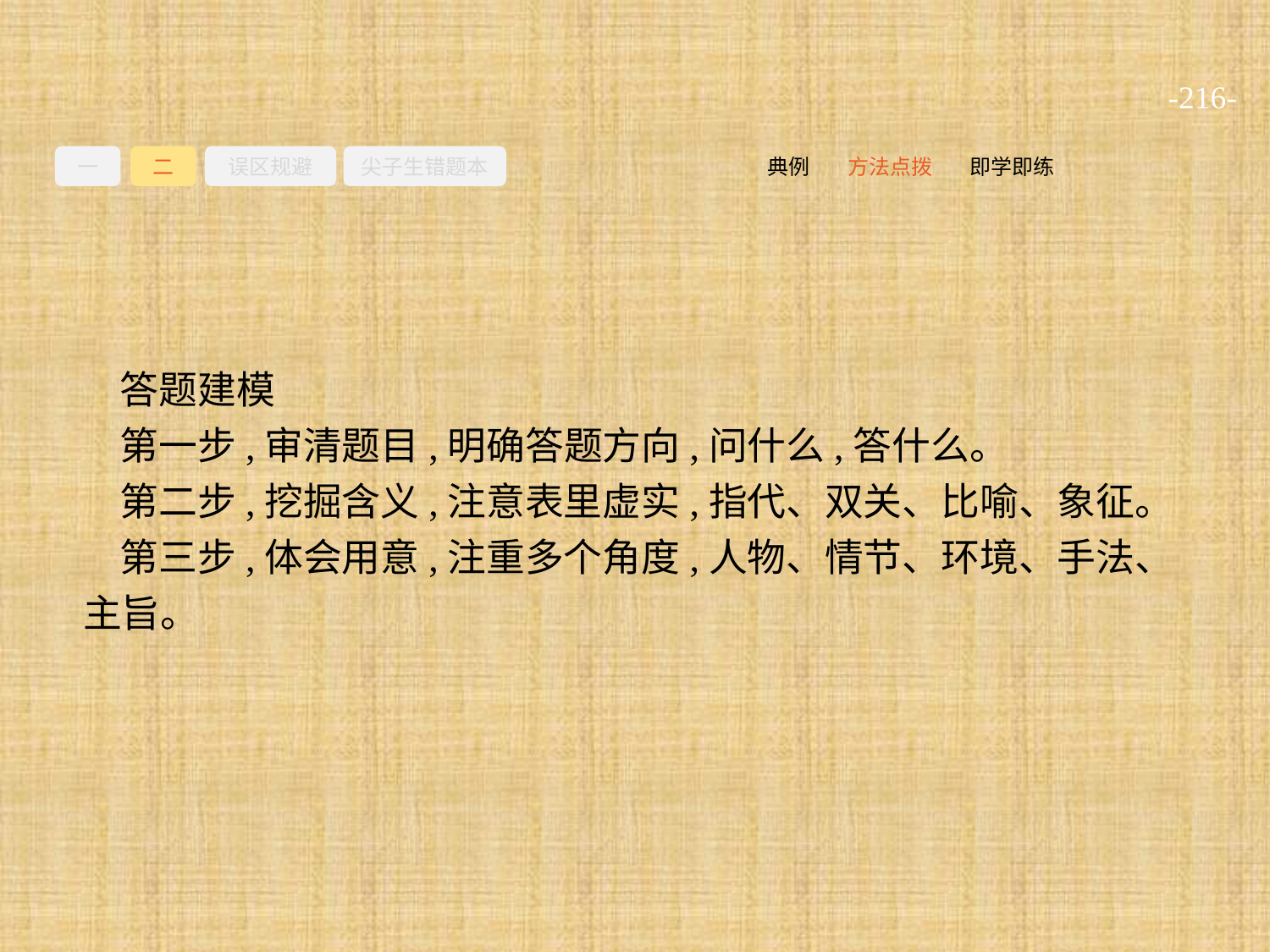

-216-
一
二
误区规避
尖子生错题本
即学即练
方法点拨
典例
答题建模
第一步,审清题目,明确答题方向,问什么,答什么。
第二步,挖掘含义,注意表里虚实,指代、双关、比喻、象征。
第三步,体会用意,注重多个角度,人物、情节、环境、手法、主旨。